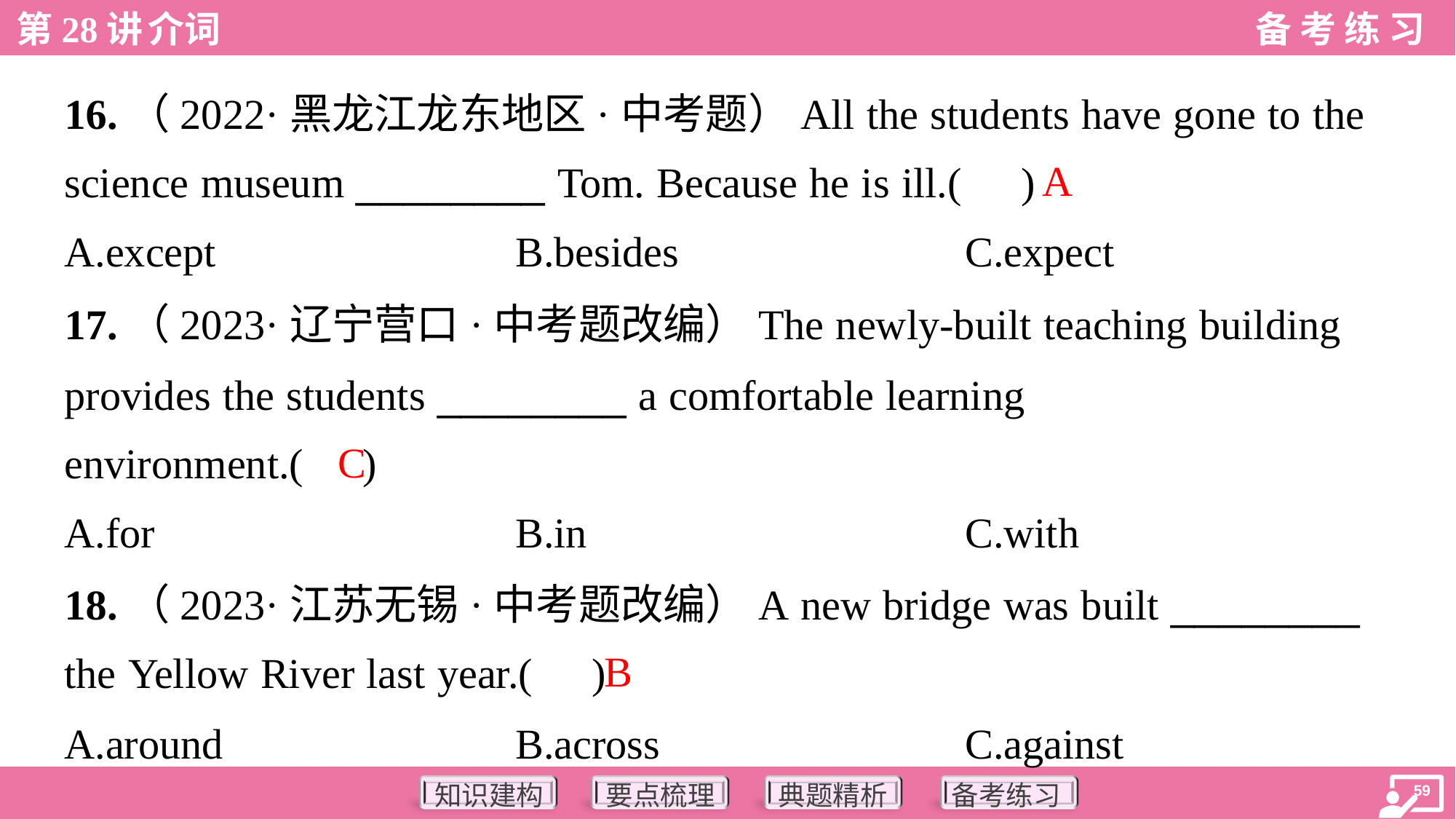

16.（2022·黑龙江龙东地区·中考题）All the students have gone to the
science museum ________ Tom. Because he is ill.(     )
A
A.except	B.besides	C.expect
17.（2023·辽宁营口·中考题改编）The newly-built teaching building
provides the students ________ a comfortable learning
environment.(     )
C
A.for	B.in	C.with
18.（2023·江苏无锡·中考题改编）A new bridge was built ________
the Yellow River last year.(     )
B
A.around	B.across	C.against